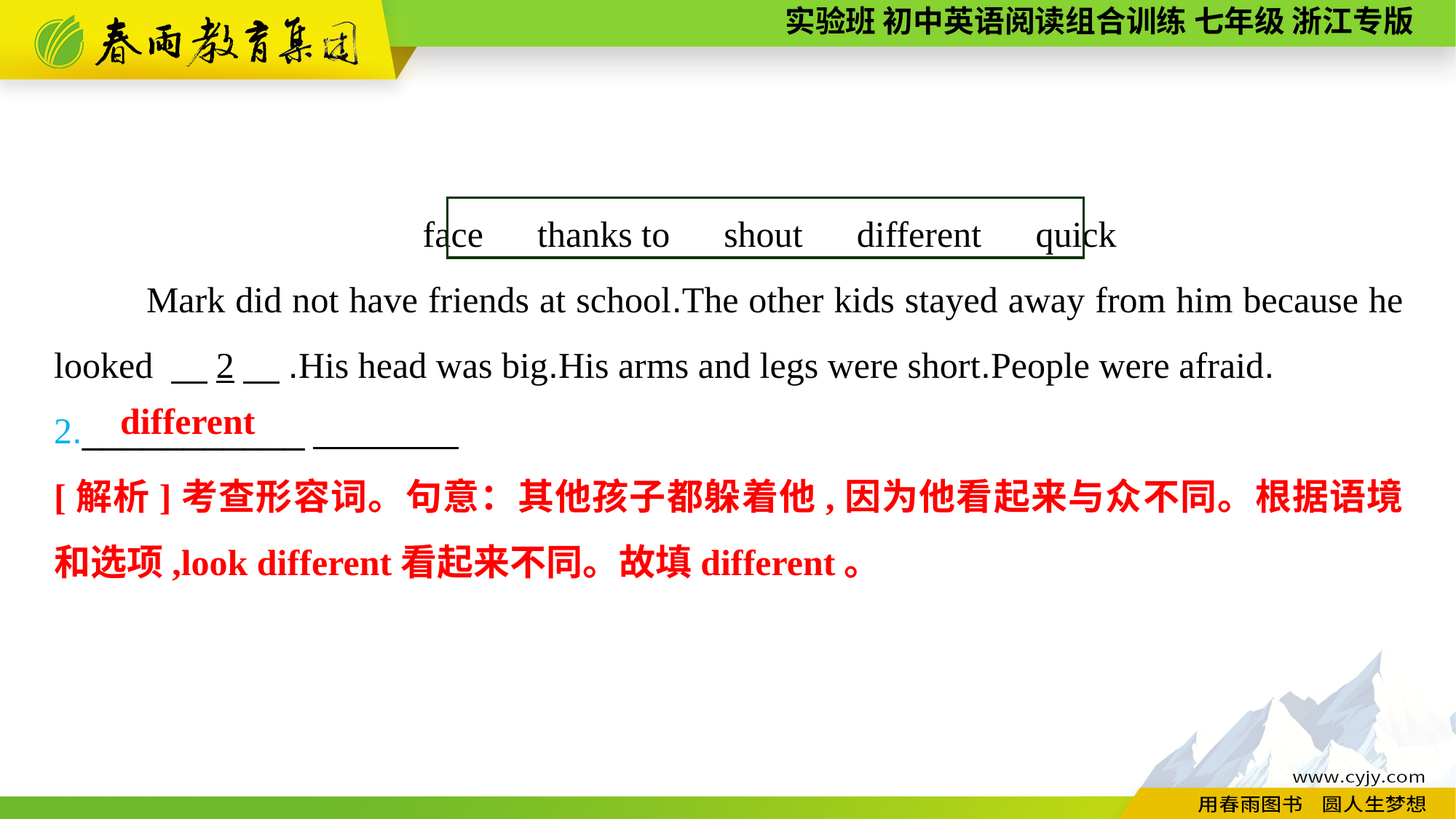

face　thanks to　shout　different　quick
         Mark did not have friends at school.The other kids stayed away from him because he looked 　2　.His head was big.His arms and legs were short.People were afraid.
2.___________

different
[解析]考查形容词。句意：其他孩子都躲着他,因为他看起来与众不同。根据语境和选项,look different看起来不同。故填different。